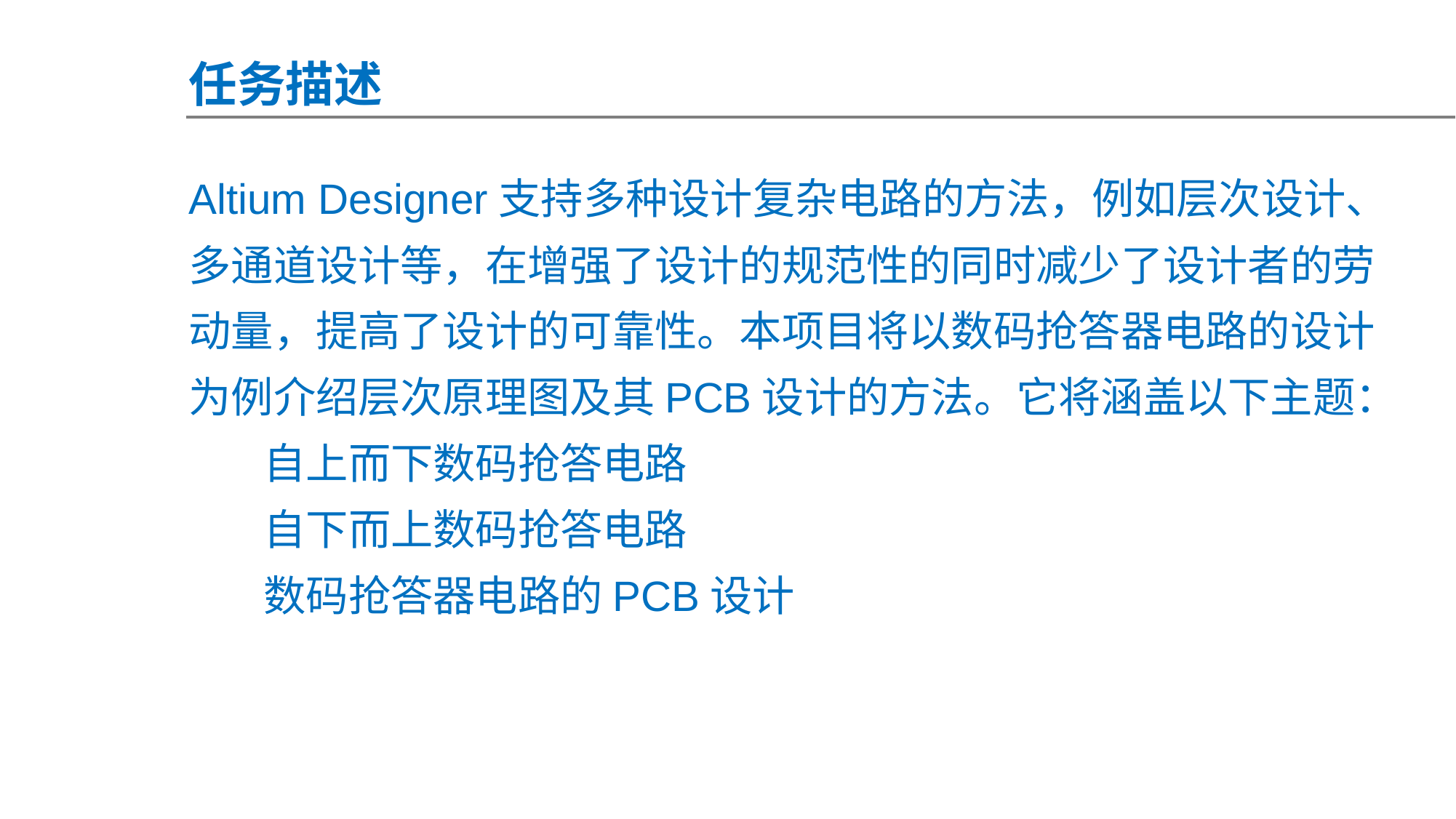

任务描述
Altium Designer支持多种设计复杂电路的方法，例如层次设计、多通道设计等，在增强了设计的规范性的同时减少了设计者的劳动量，提高了设计的可靠性。本项目将以数码抢答器电路的设计为例介绍层次原理图及其PCB设计的方法。它将涵盖以下主题：
自上而下数码抢答电路
自下而上数码抢答电路
数码抢答器电路的PCB设计